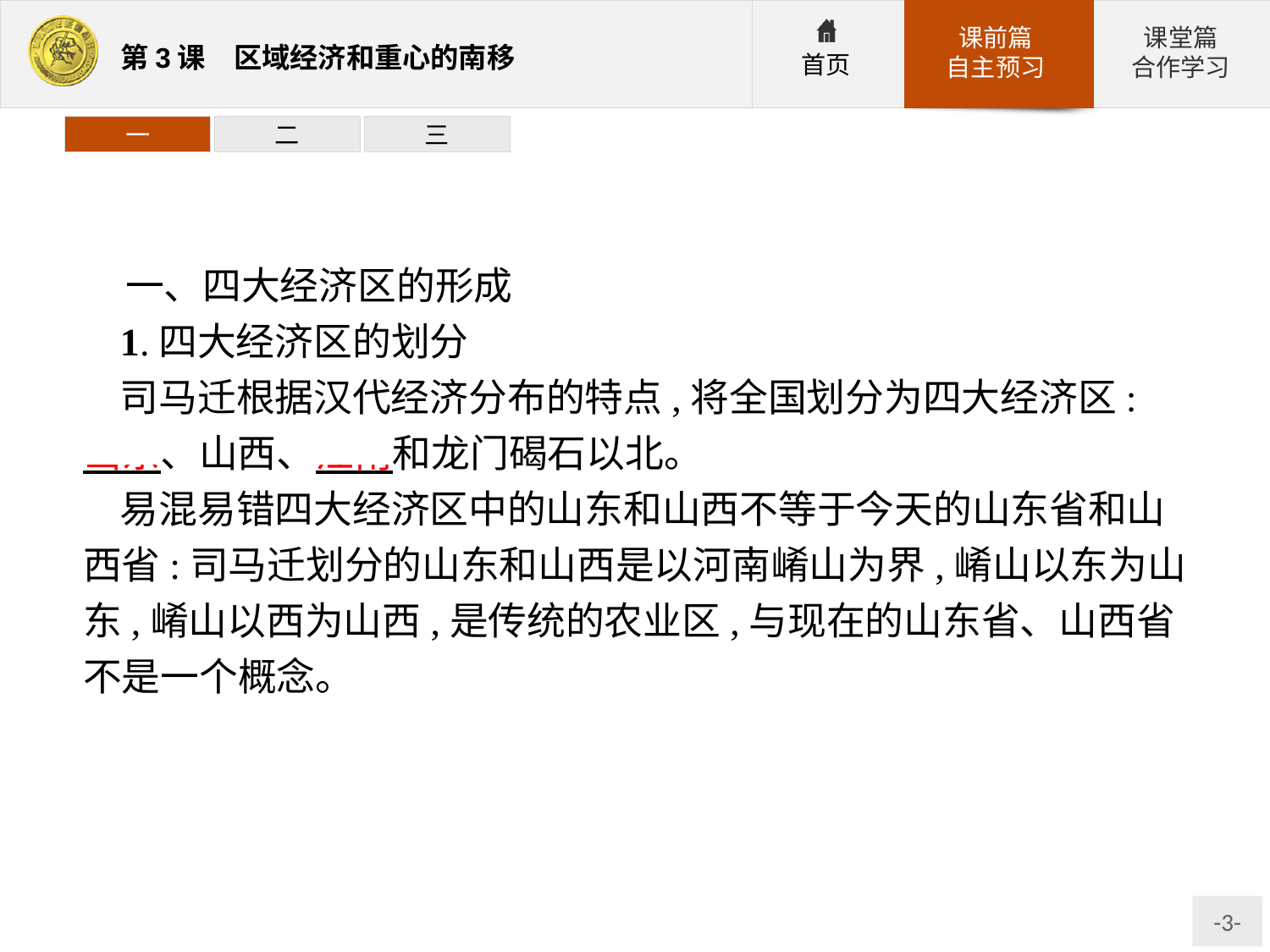

一
二
三
一、四大经济区的形成
1.四大经济区的划分
司马迁根据汉代经济分布的特点,将全国划分为四大经济区:    山东、山西、江南和龙门碣石以北。
易混易错四大经济区中的山东和山西不等于今天的山东省和山西省:司马迁划分的山东和山西是以河南崤山为界,崤山以东为山东,崤山以西为山西,是传统的农业区,与现在的山东省、山西省不是一个概念。